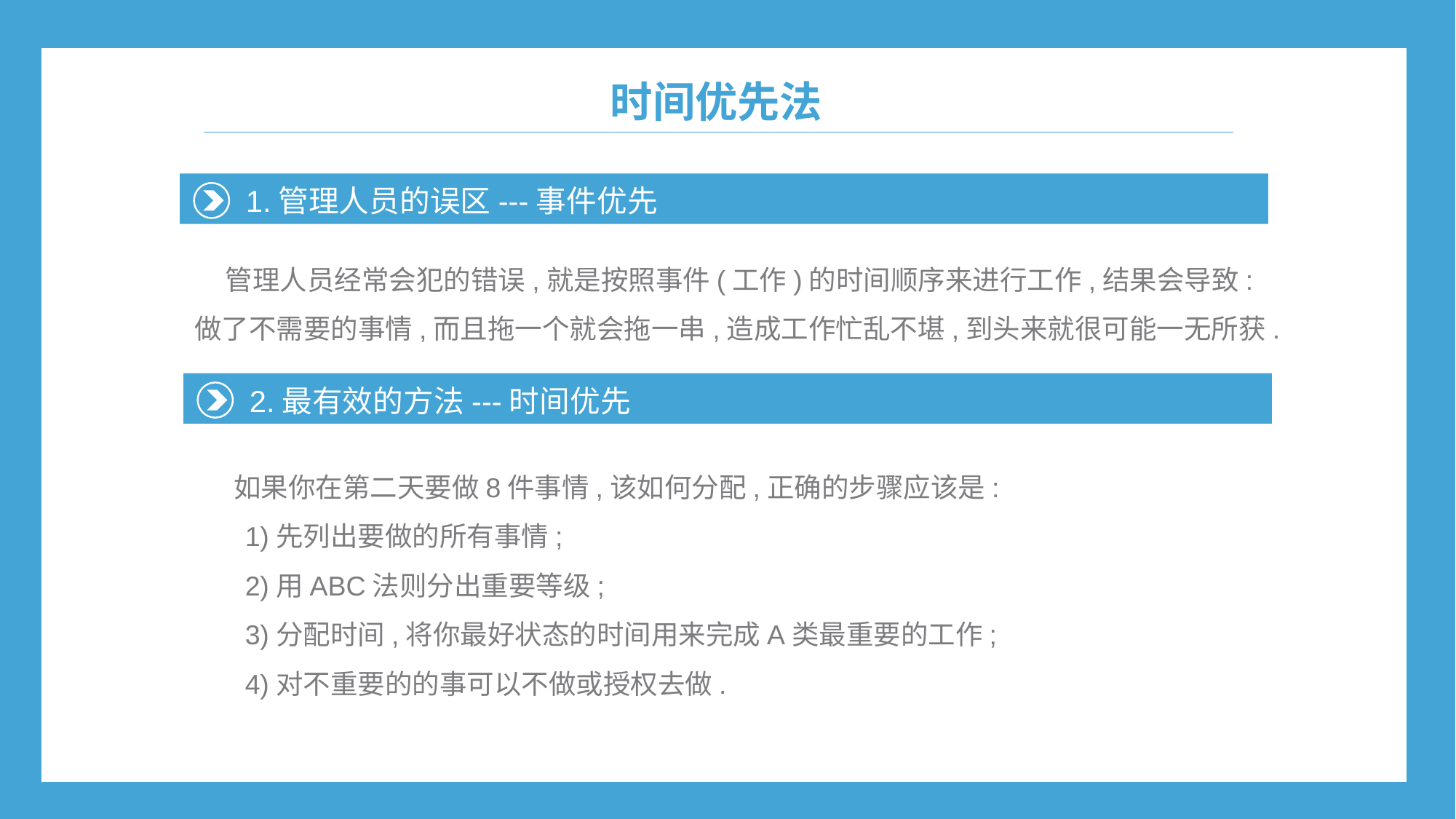

时间优先法

1.管理人员的误区---事件优先

    管理人员经常会犯的错误,就是按照事件(工作)的时间顺序来进行工作,结果会导致:做了不需要的事情,而且拖一个就会拖一串,造成工作忙乱不堪,到头来就很可能一无所获.

2.最有效的方法---时间优先

  如果你在第二天要做8件事情,该如何分配,正确的步骤应该是:
    1)先列出要做的所有事情;
    2)用ABC法则分出重要等级;
    3)分配时间,将你最好状态的时间用来完成A类最重要的工作;
    4)对不重要的的事可以不做或授权去做.